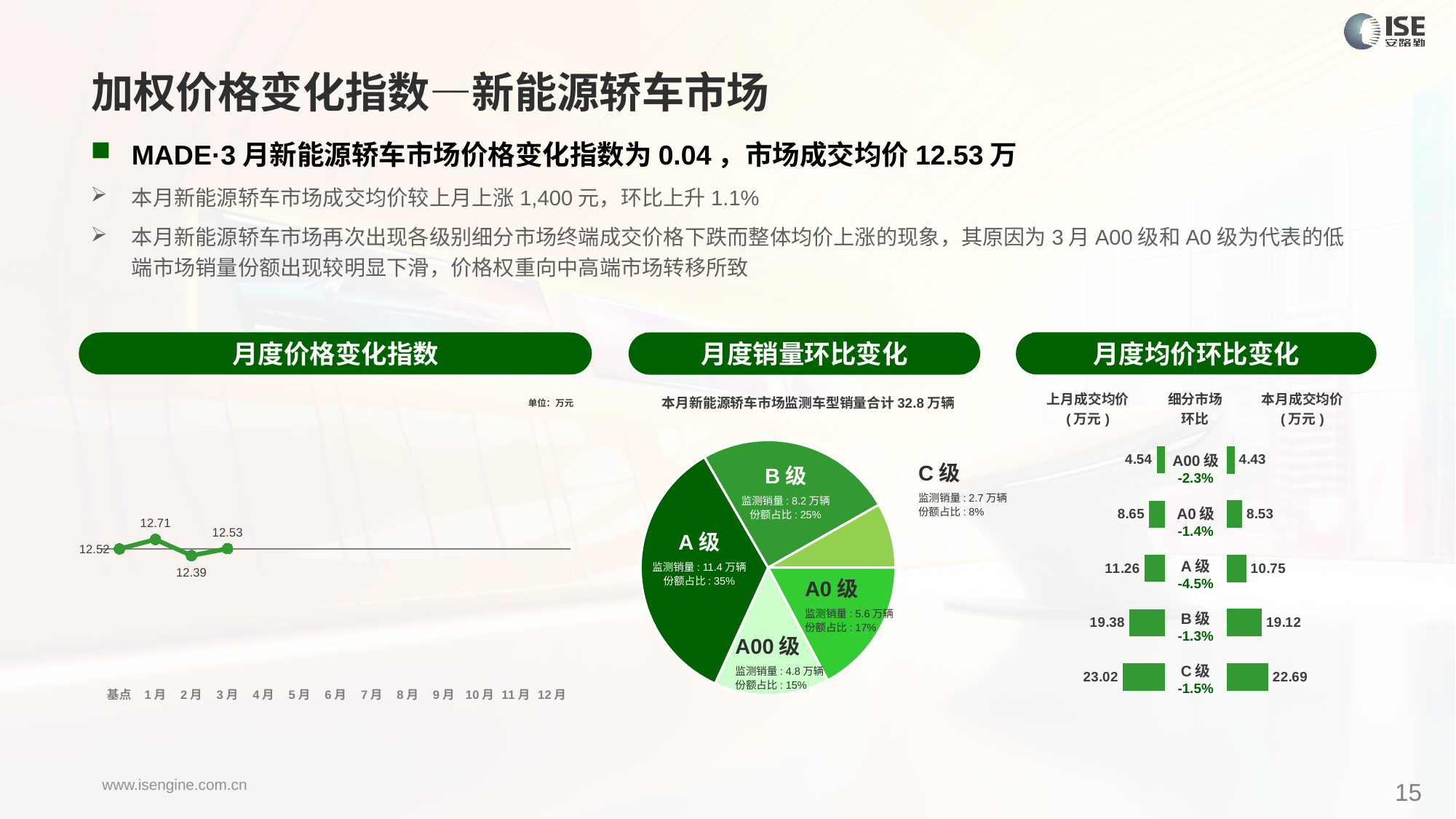

加权价格变化指数—新能源轿车市场
MADE·3月新能源轿车市场价格变化指数为0.04，市场成交均价12.53万
本月新能源轿车市场成交均价较上月上涨1,400元，环比上升1.1%
本月新能源轿车市场再次出现各级别细分市场终端成交价格下跌而整体均价上涨的现象，其原因为3月A00级和A0级为代表的低端市场销量份额出现较明显下滑，价格权重向中高端市场转移所致
月度价格变化指数

月度均价环比变化

月度销量环比变化

### Chart

| Category | Y2024 |
|---|---|
| 基点 | 0.0 |
| 1月 | 1.4737991412737017 |
| 2月 | -1.05 |
| 3月 | 0.04 |
| 4月 | None |
| 5月 | None |
| 6月 | None |
| 7月 | None |
| 8月 | None |
| 9月 | None |
| 10月 | None |
| 11月 | None |
| 12月 | None |
本月新能源轿车市场监测车型销量合计32.8万辆
| 上月成交均价 (万元) | 细分市场 环比 | 本月成交均价 (万元) |
| --- | --- | --- |
单位：万元

### Chart

| Category | 细分市场 |
|---|---|
| A0级 | 56518.0 |
| A00 | 47813.0 |
| A级 | 114215.0 |
| B级 | 82348.0 |
| C级 | 26888.0 |

### Chart

| Category | 成交均价 |
|---|---|
| A00 | 4.54 |
| A0 | 8.65 |
| A | 11.26 |
| B | 19.38 |
| C | 23.02 |

### Chart

| Category | 金额 |
|---|---|
| A00 | 4.434716708844884 |
| A0 | 8.525889451148306 |
| A | 10.748703647656905 |
| B | 19.124718511682122 |
| C | 22.68849821481769 |
| A00级 -2.3% |
| --- |
| A0级 -1.4% |
| A级 -4.5% |
| B级 -1.3% |
| C级 -1.5% |
C级
监测销量: 2.7万辆
份额占比: 8%
B级
监测销量: 8.2万辆
份额占比: 25%
A级
监测销量: 11.4万辆
份额占比: 35%
A0级
监测销量: 5.6万辆
份额占比: 17%
A00级
监测销量: 4.8万辆
份额占比: 15%
15